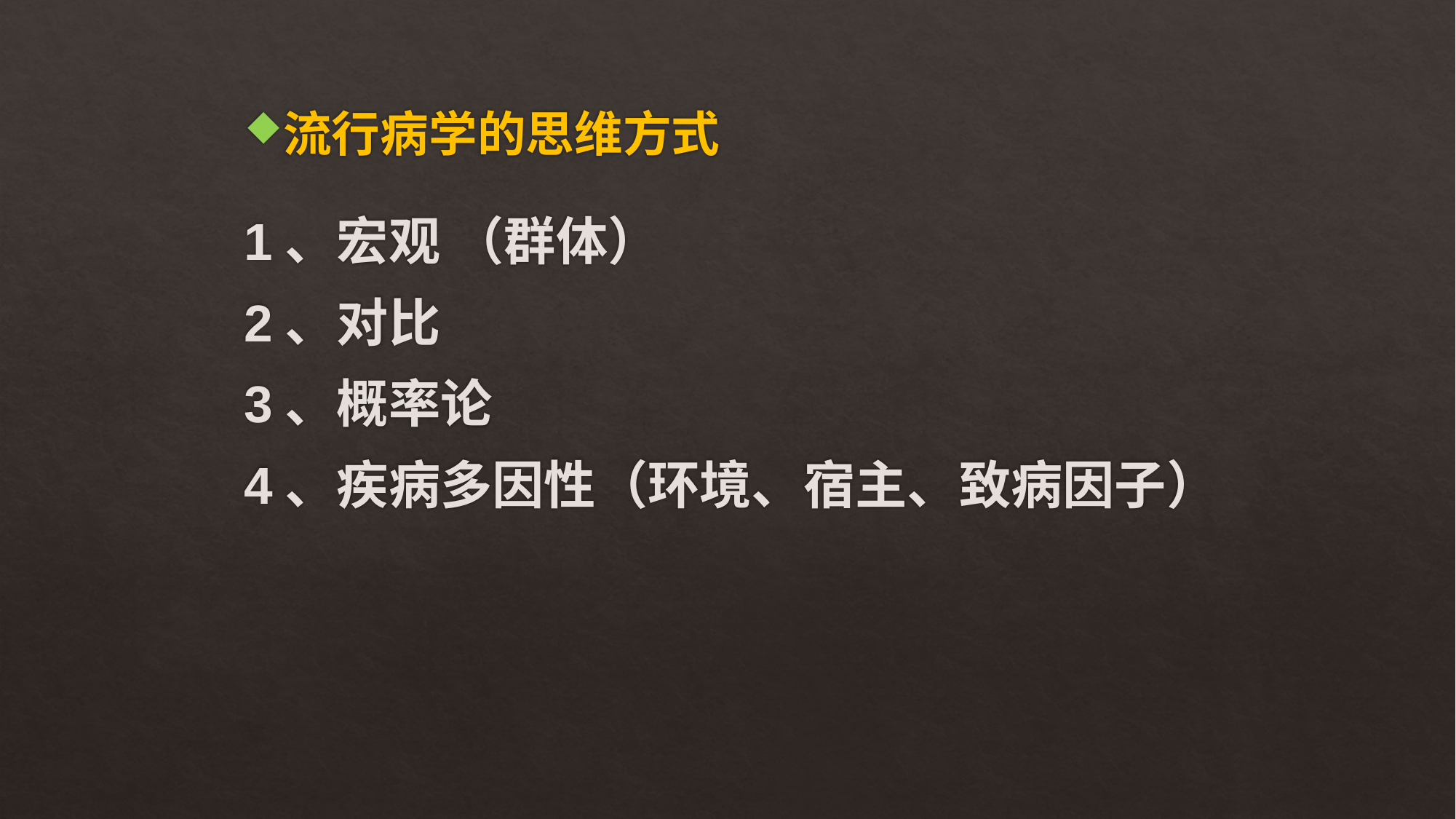

# 流行病学的思维方式
1、宏观 （群体）
2、对比
3、概率论
4、疾病多因性（环境、宿主、致病因子）